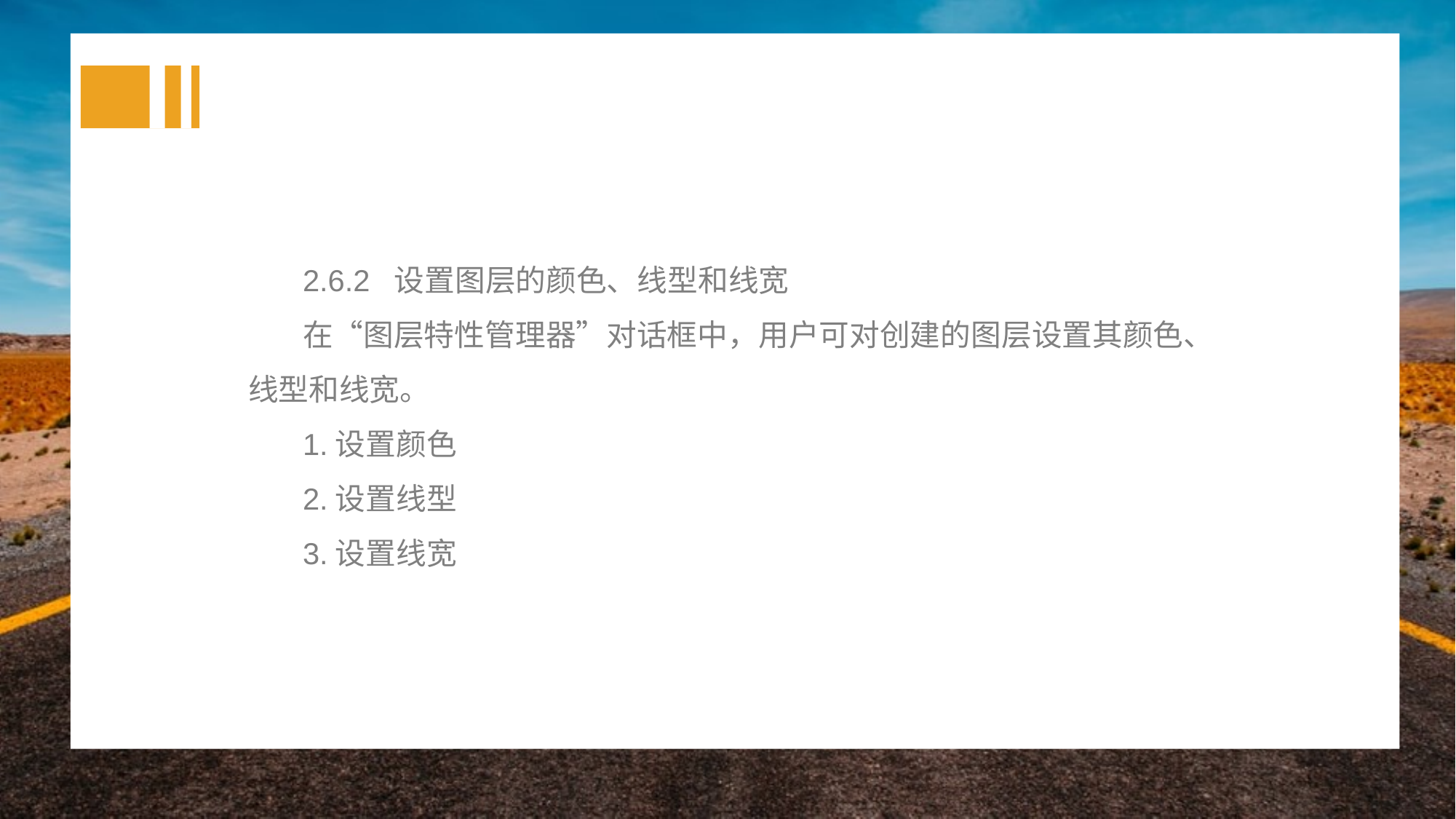

2.6.2  设置图层的颜色、线型和线宽
在“图层特性管理器”对话框中，用户可对创建的图层设置其颜色、线型和线宽。
1.设置颜色
2.设置线型
3.设置线宽